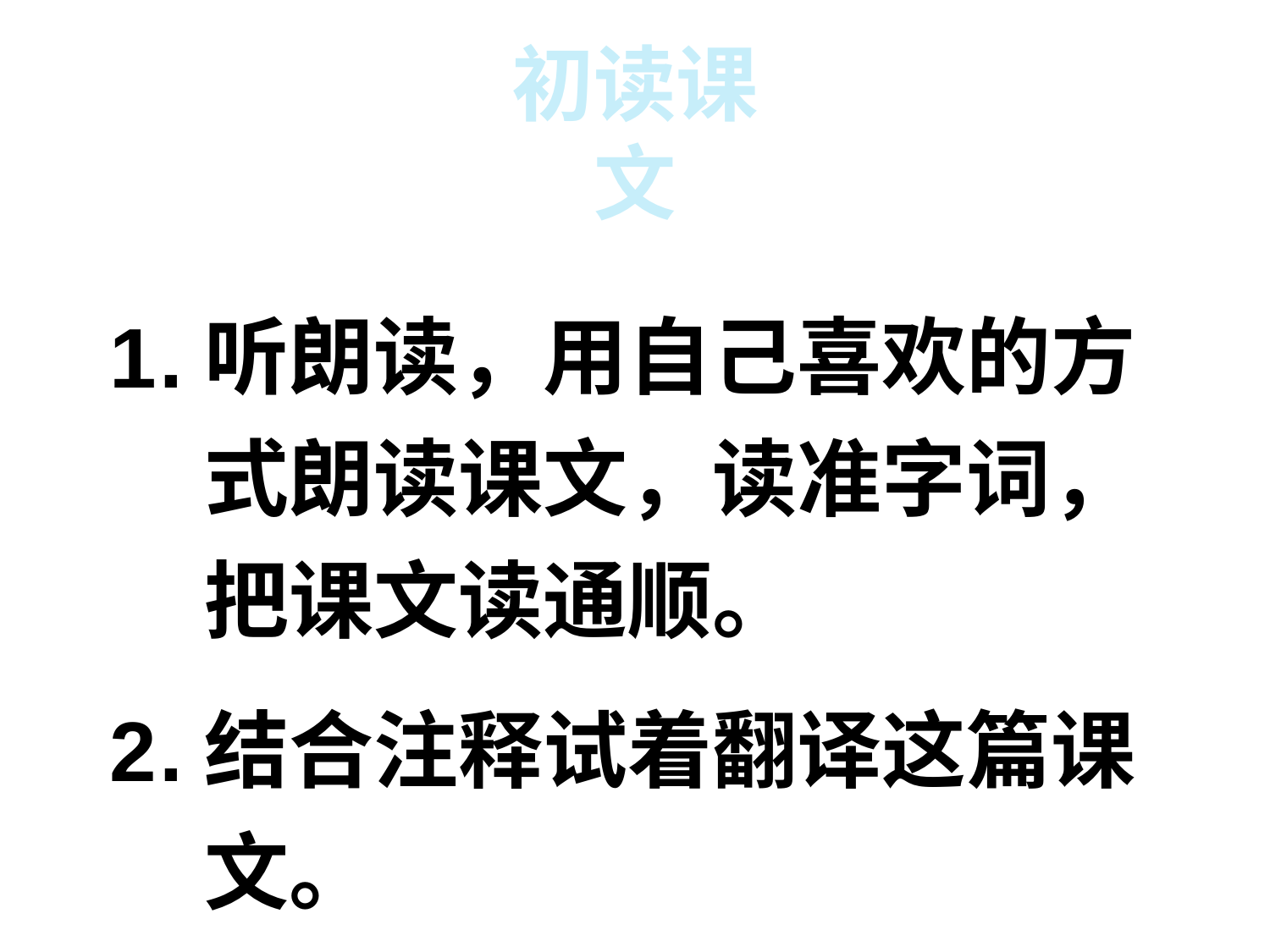

初读课文
听朗读，用自己喜欢的方式朗读课文，读准字词，把课文读通顺。
结合注释试着翻译这篇课文。